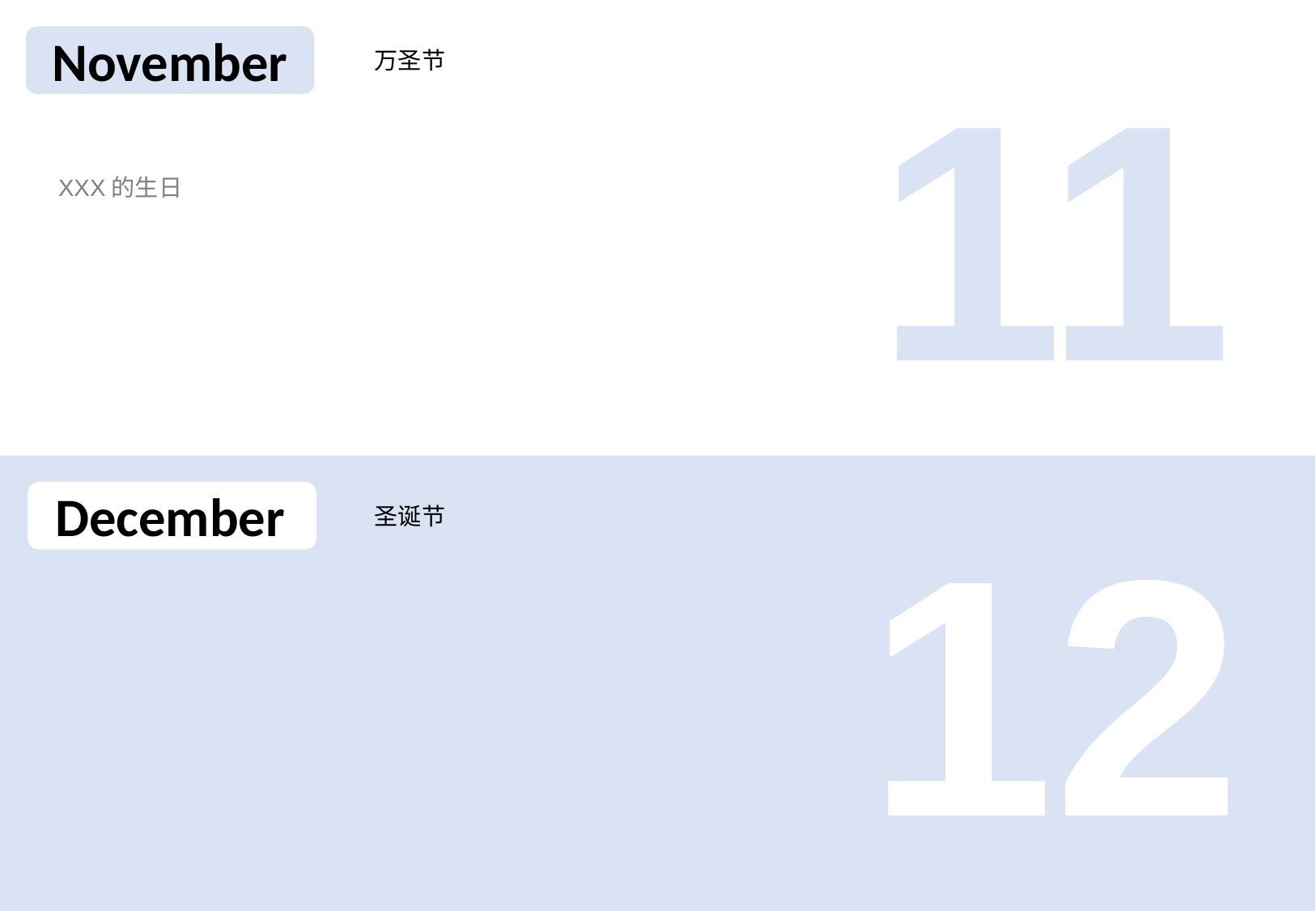

11
November

万圣节
XXX的生日

12
December

圣诞节